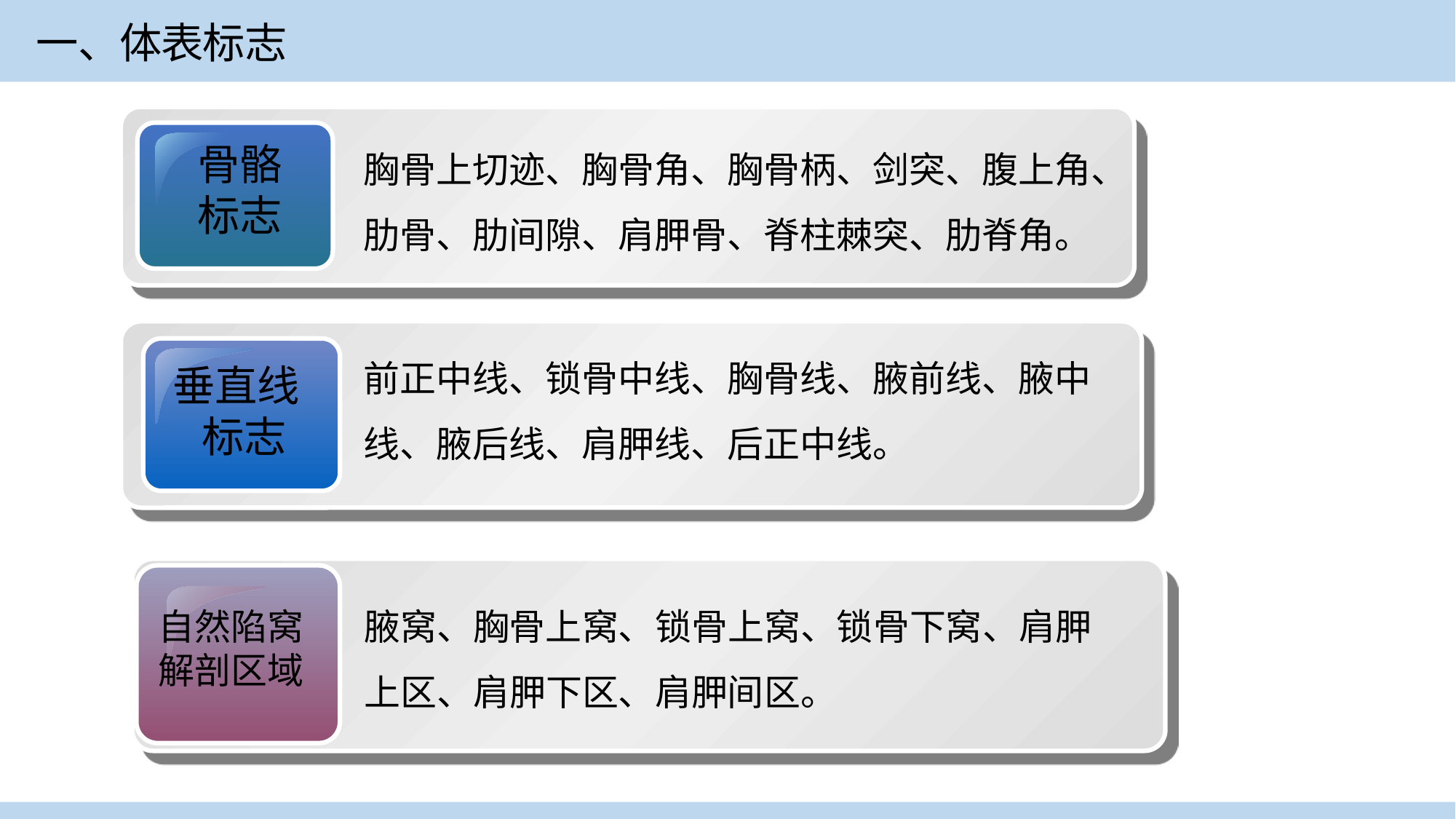

一、体表标志

胸骨上切迹、胸骨角、胸骨柄、剑突、腹上角、肋骨、肋间隙、肩胛骨、脊柱棘突、肋脊角。

骨骼
标志

前正中线、锁骨中线、胸骨线、腋前线、腋中线、腋后线、肩胛线、后正中线。

垂直线
  标志

自然陷窝
解剖区域
腋窝、胸骨上窝、锁骨上窝、锁骨下窝、肩胛上区、肩胛下区、肩胛间区。